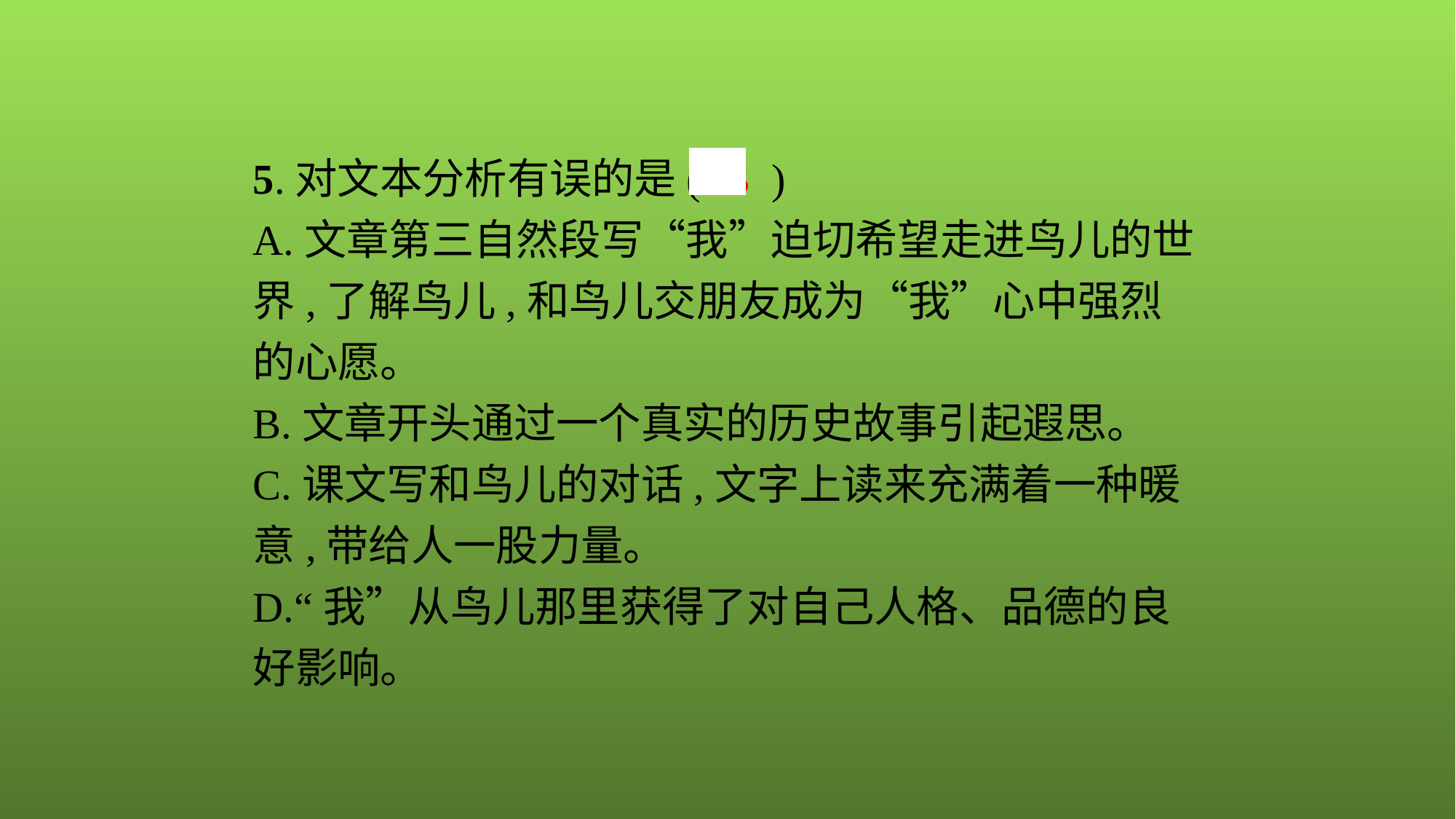

5.对文本分析有误的是(  B  )
A.文章第三自然段写“我”迫切希望走进鸟儿的世界,了解鸟儿,和鸟儿交朋友成为“我”心中强烈的心愿。
B.文章开头通过一个真实的历史故事引起遐思。
C.课文写和鸟儿的对话,文字上读来充满着一种暖意,带给人一股力量。
D.“我”从鸟儿那里获得了对自己人格、品德的良好影响。